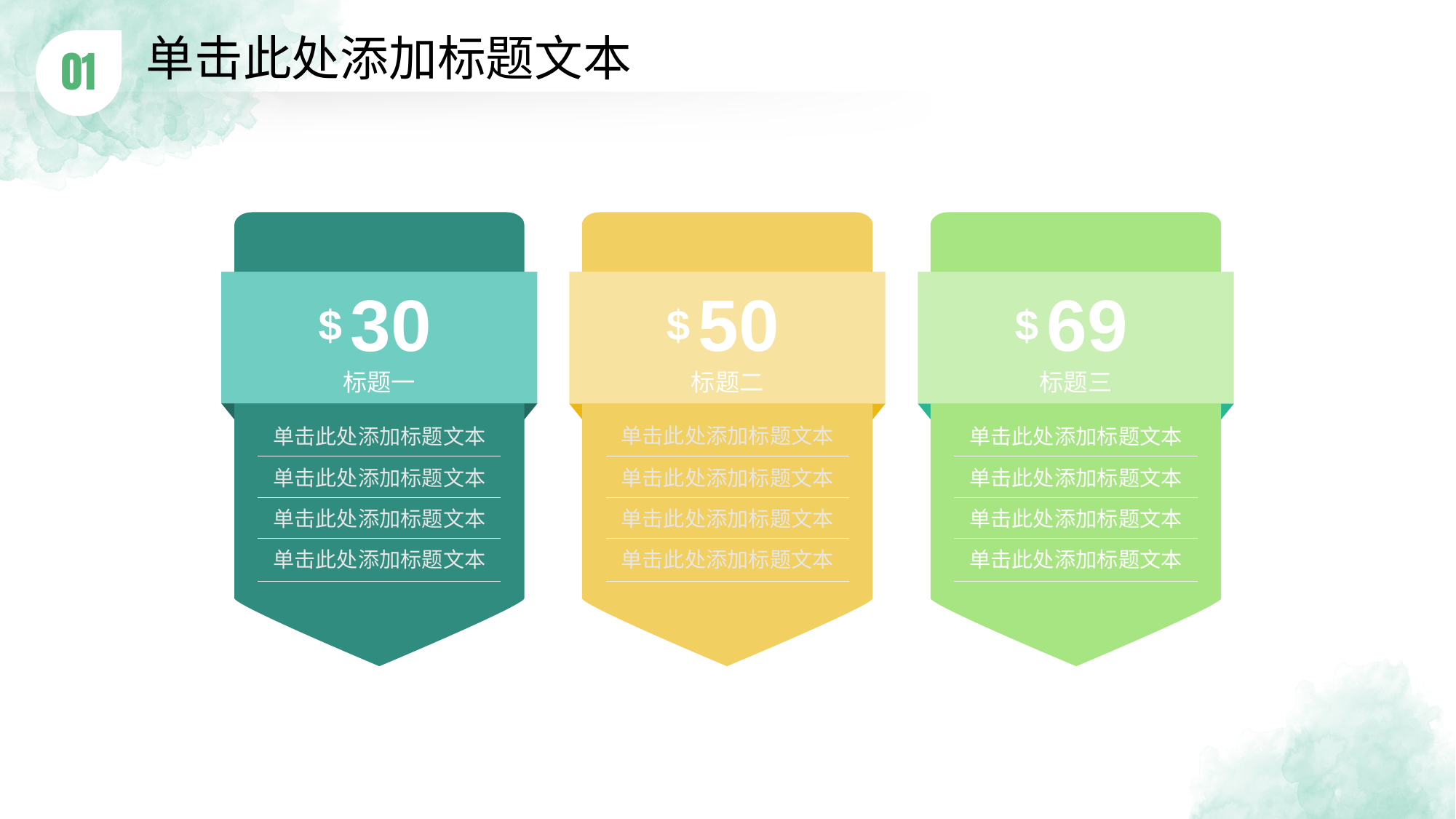

单击此处添加标题文本
01

30
$
50
$
69
$
标题一
标题二
标题三

单击此处添加标题文本
单击此处添加标题文本
单击此处添加标题文本
单击此处添加标题文本
单击此处添加标题文本
单击此处添加标题文本
单击此处添加标题文本
单击此处添加标题文本
单击此处添加标题文本
单击此处添加标题文本
单击此处添加标题文本
单击此处添加标题文本